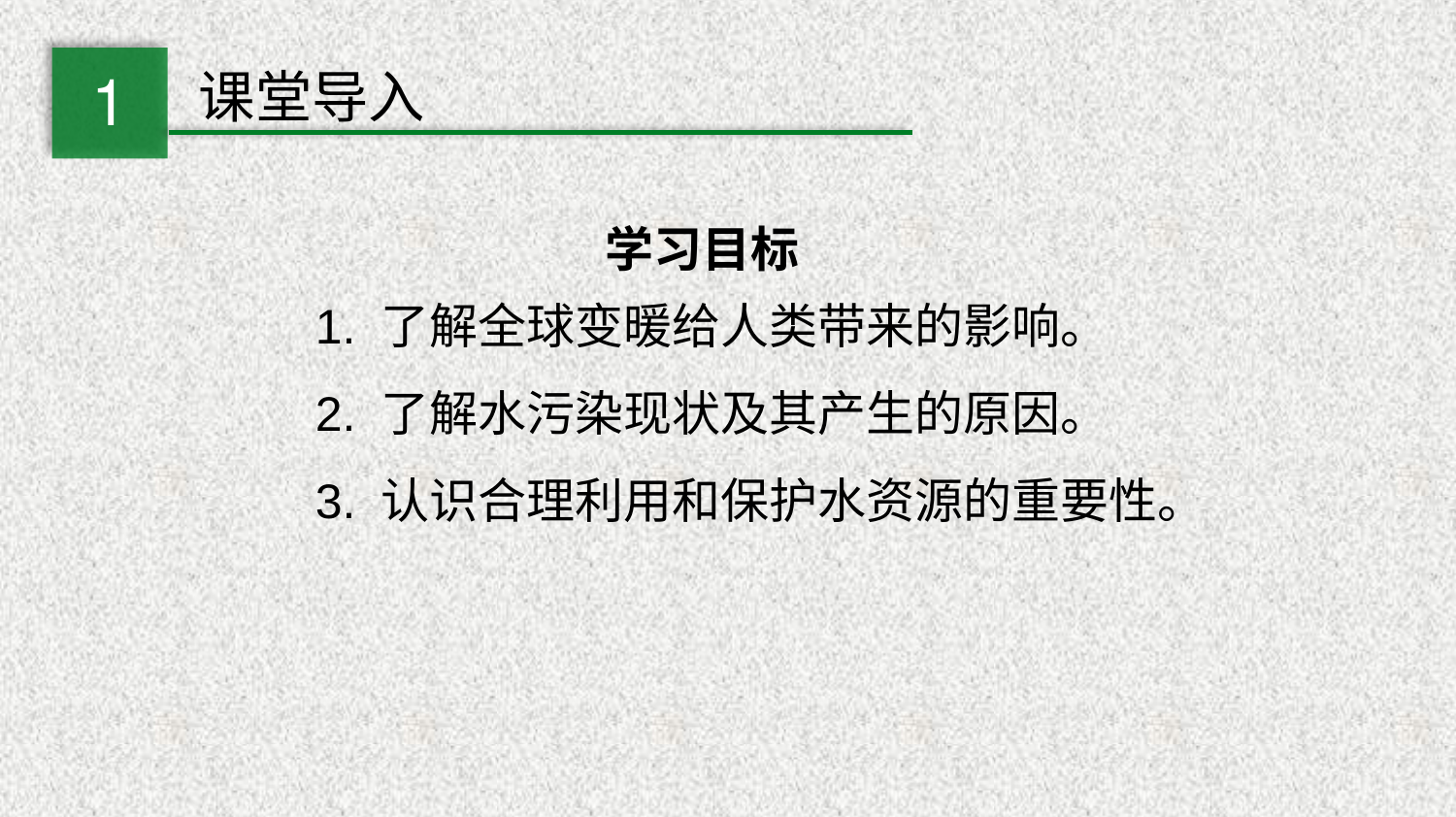

1
课堂导入
学习目标
1. 了解全球变暖给人类带来的影响。
2. 了解水污染现状及其产生的原因。
3. 认识合理利用和保护水资源的重要性。